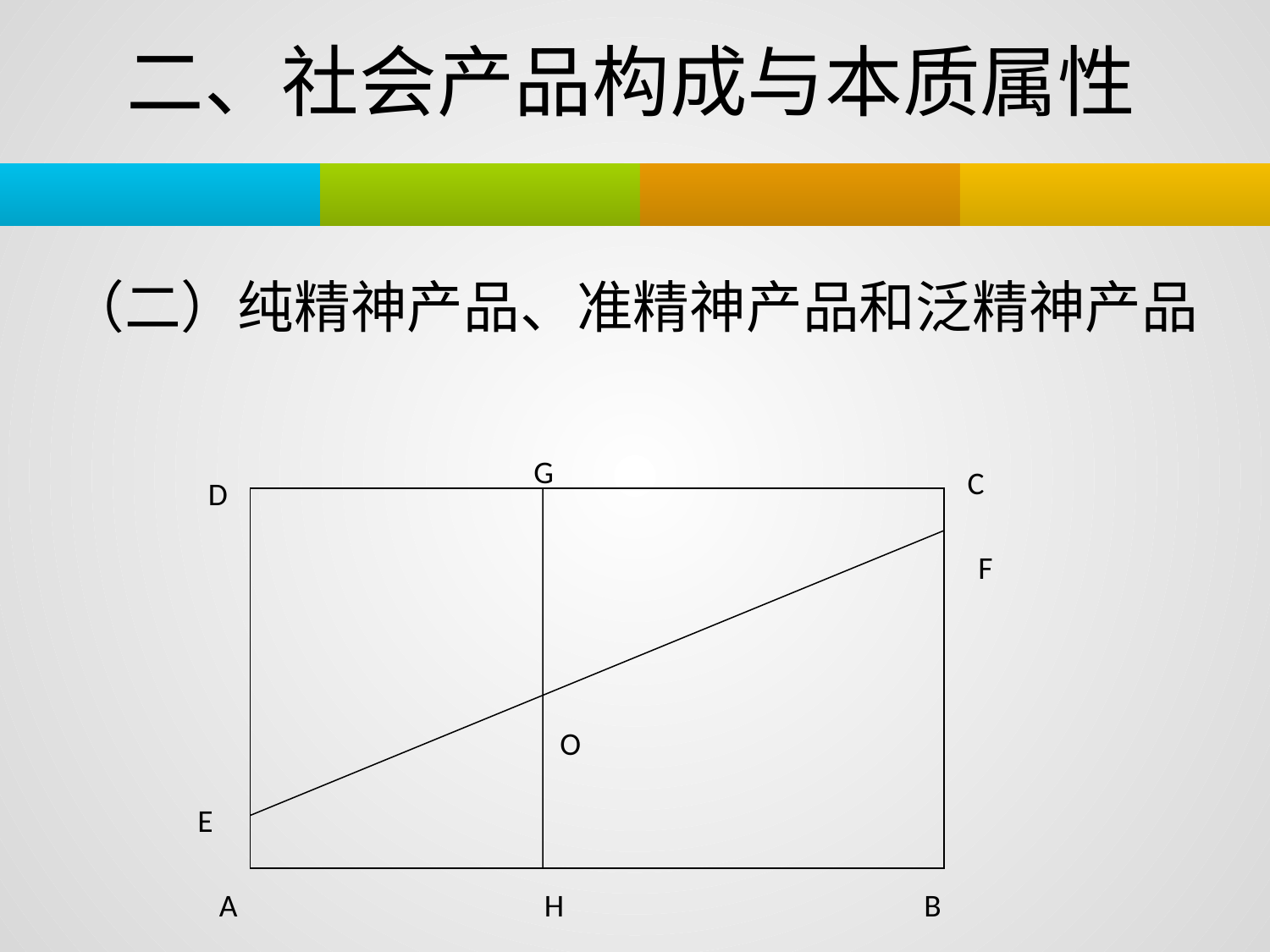

# 二、社会产品构成与本质属性

   （二）纯精神产品、准精神产品和泛精神产品

G
C
D

F
E
A
H
B
O